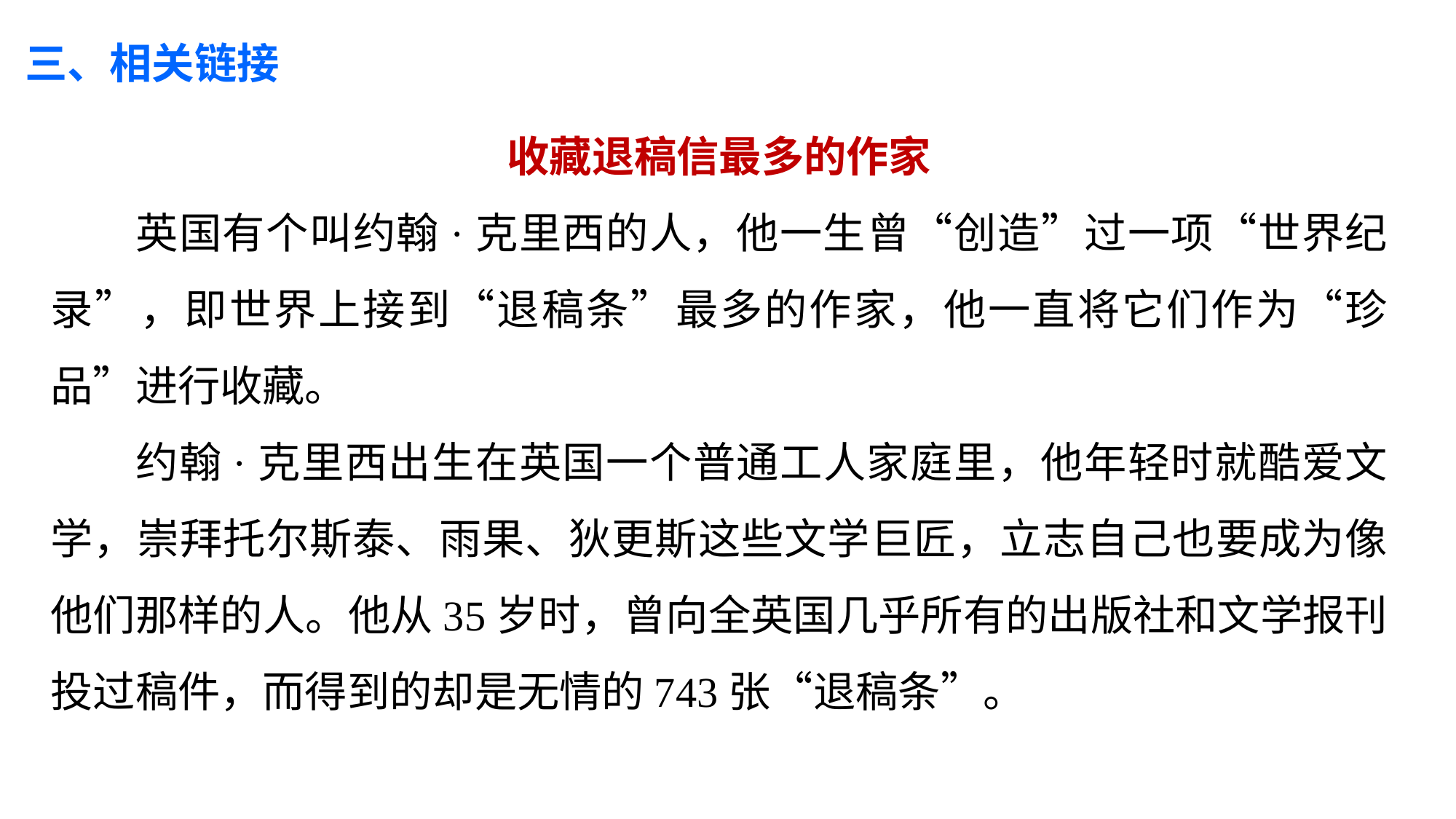

三、相关链接
收藏退稿信最多的作家
英国有个叫约翰·克里西的人，他一生曾“创造”过一项“世界纪录”，即世界上接到“退稿条”最多的作家，他一直将它们作为“珍品”进行收藏。
约翰·克里西出生在英国一个普通工人家庭里，他年轻时就酷爱文学，崇拜托尔斯泰、雨果、狄更斯这些文学巨匠，立志自己也要成为像他们那样的人。他从35岁时，曾向全英国几乎所有的出版社和文学报刊投过稿件，而得到的却是无情的743张“退稿条”。